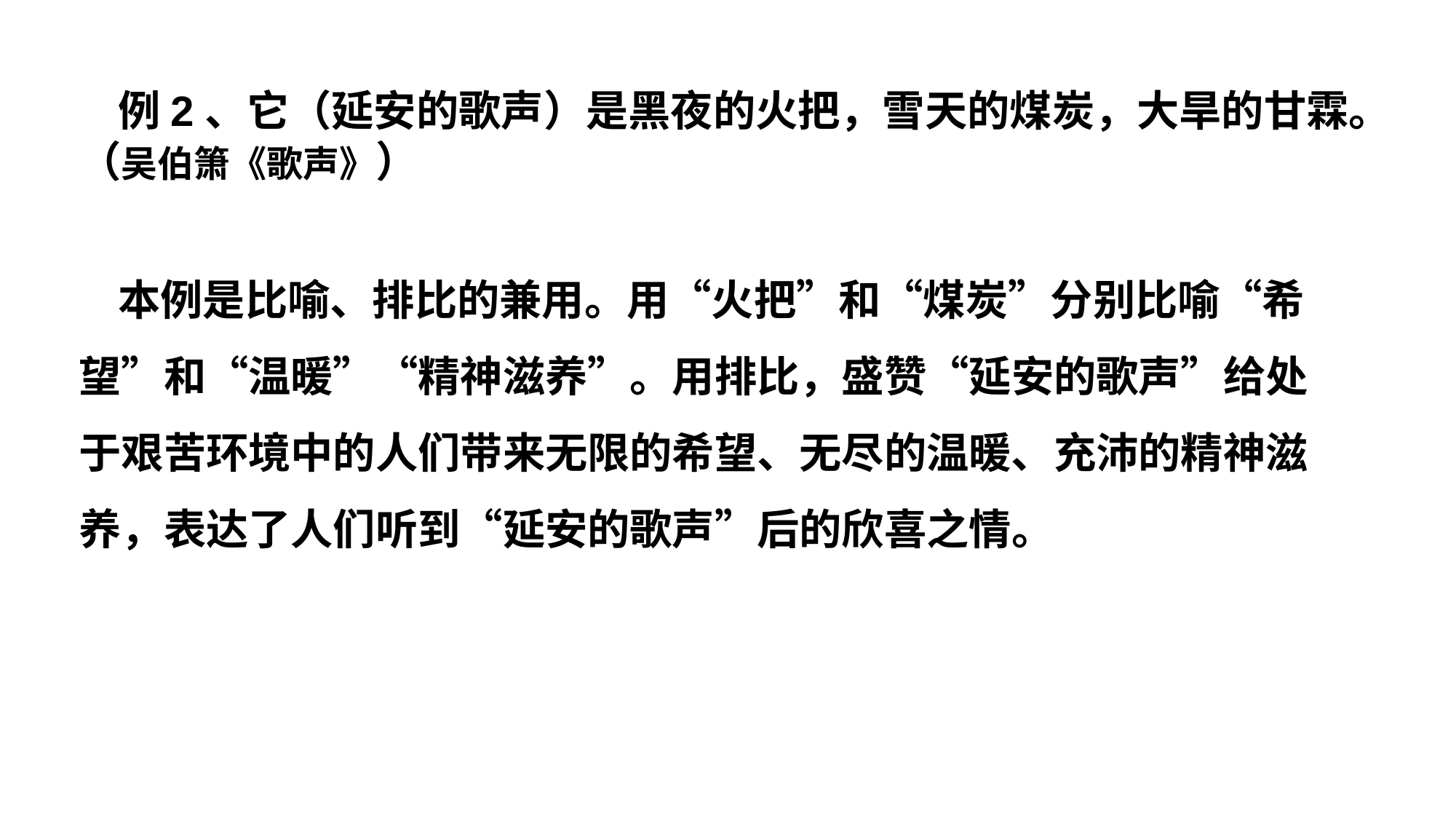

例2、它（延安的歌声）是黑夜的火把，雪天的煤炭，大旱的甘霖。（吴伯箫《歌声》）
   本例是比喻、排比的兼用。用“火把”和“煤炭”分别比喻“希望”和“温暖”“精神滋养”。用排比，盛赞“延安的歌声”给处于艰苦环境中的人们带来无限的希望、无尽的温暖、充沛的精神滋养，表达了人们听到“延安的歌声”后的欣喜之情。